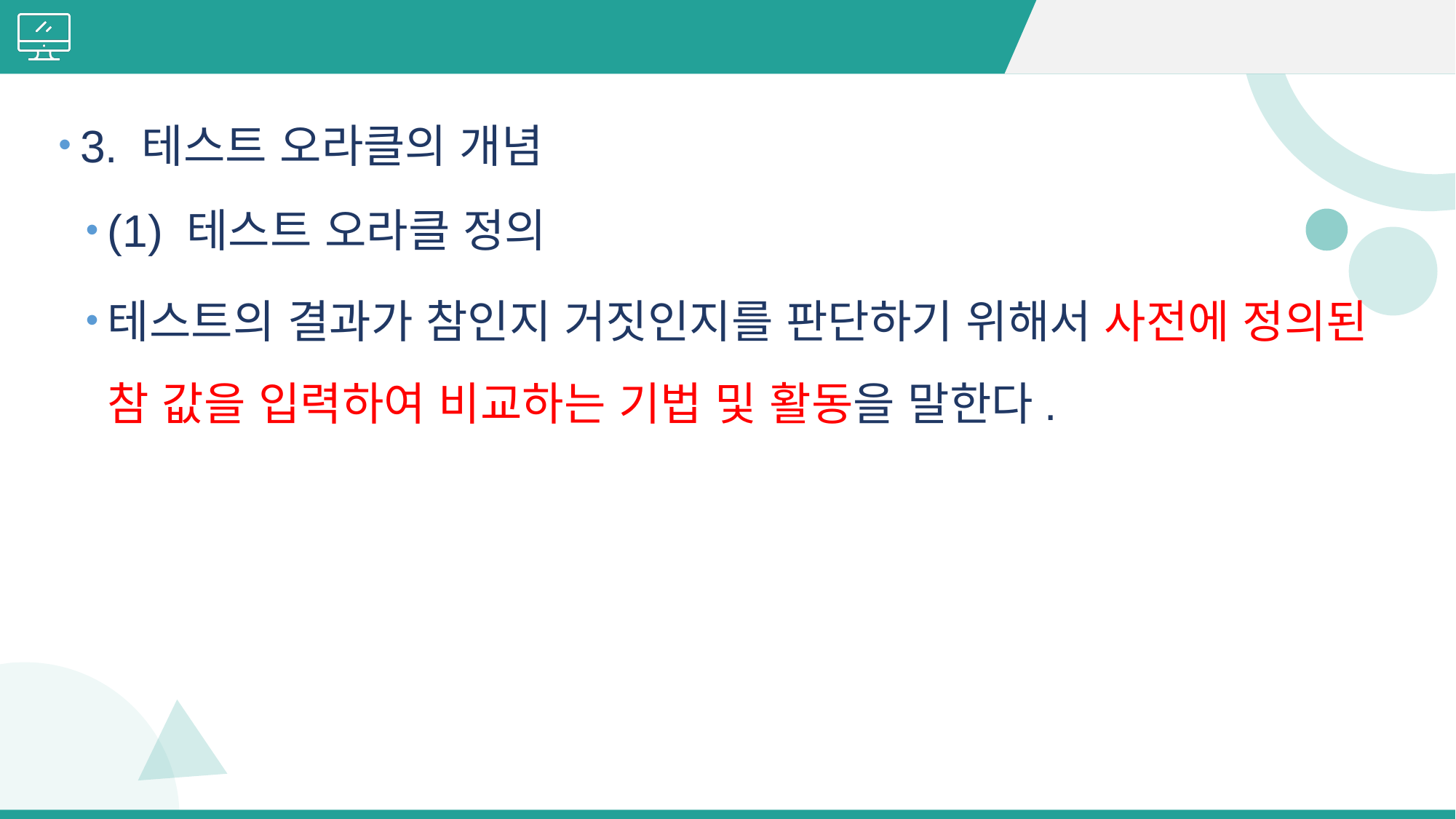

#
3. 테스트 오라클의 개념
(1) 테스트 오라클 정의
테스트의 결과가 참인지 거짓인지를 판단하기 위해서 사전에 정의된 참 값을 입력하여 비교하는 기법 및 활동을 말한다.